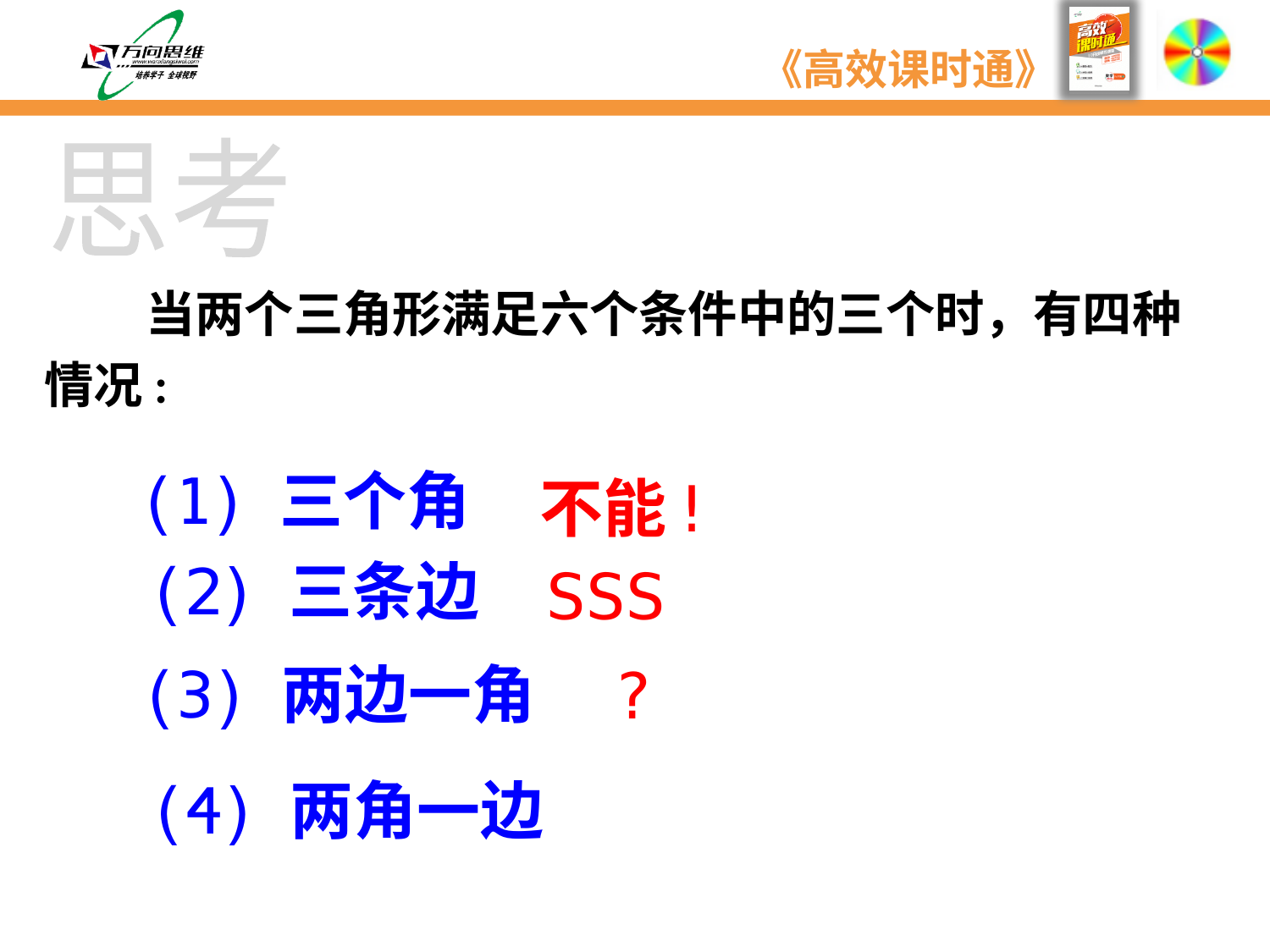

思考
        当两个三角形满足六个条件中的三个时，有四种情况:
(1) 三个角
不能!
(2) 三条边
SSS
(3) 两边一角
?
(4) 两角一边